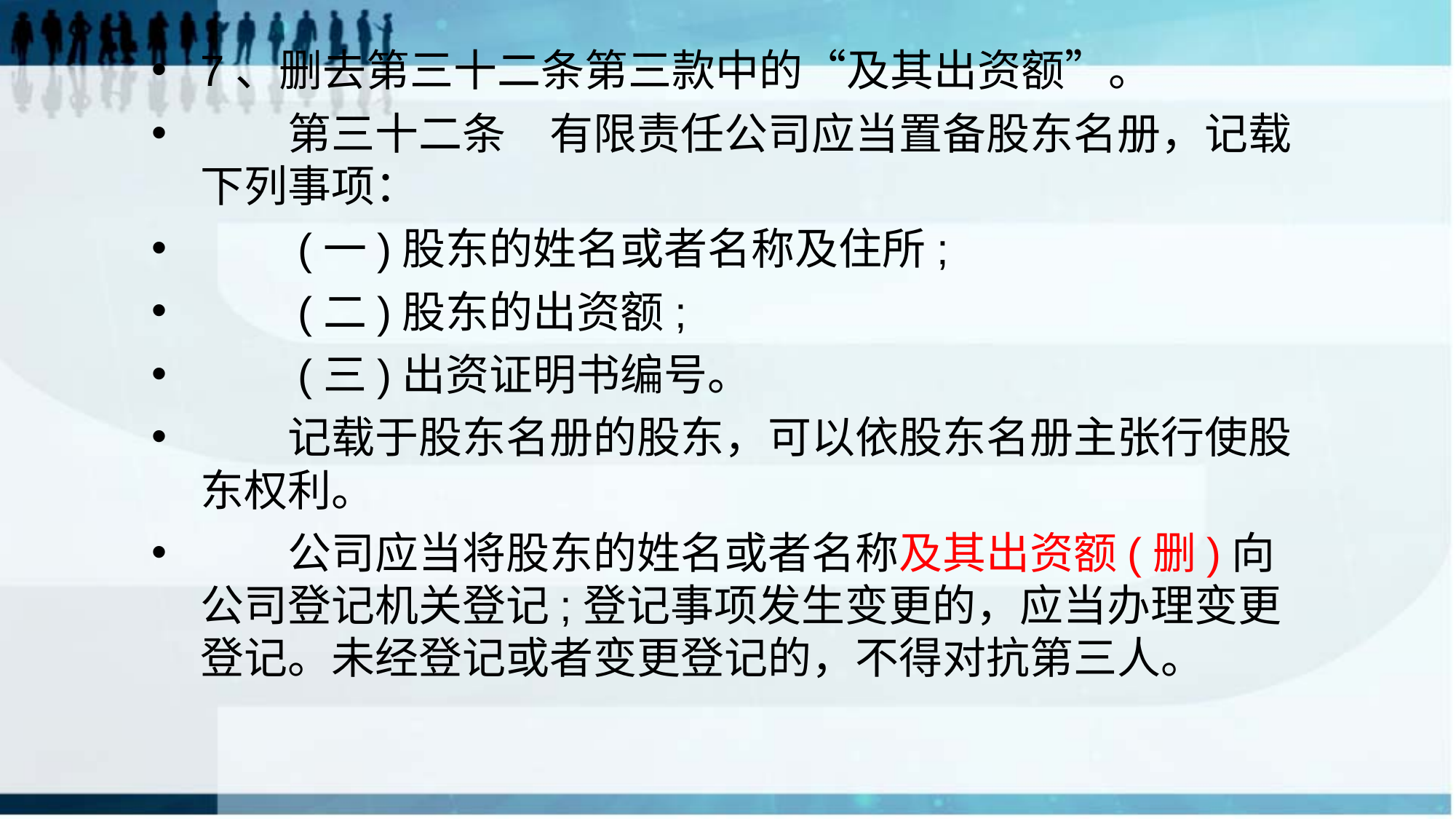

7、删去第三十二条第三款中的“及其出资额”。
　　第三十二条　有限责任公司应当置备股东名册，记载下列事项：
　　(一)股东的姓名或者名称及住所;
　　(二)股东的出资额;
　　(三)出资证明书编号。
　　记载于股东名册的股东，可以依股东名册主张行使股东权利。
　　公司应当将股东的姓名或者名称及其出资额(删)向公司登记机关登记;登记事项发生变更的，应当办理变更登记。未经登记或者变更登记的，不得对抗第三人。

#